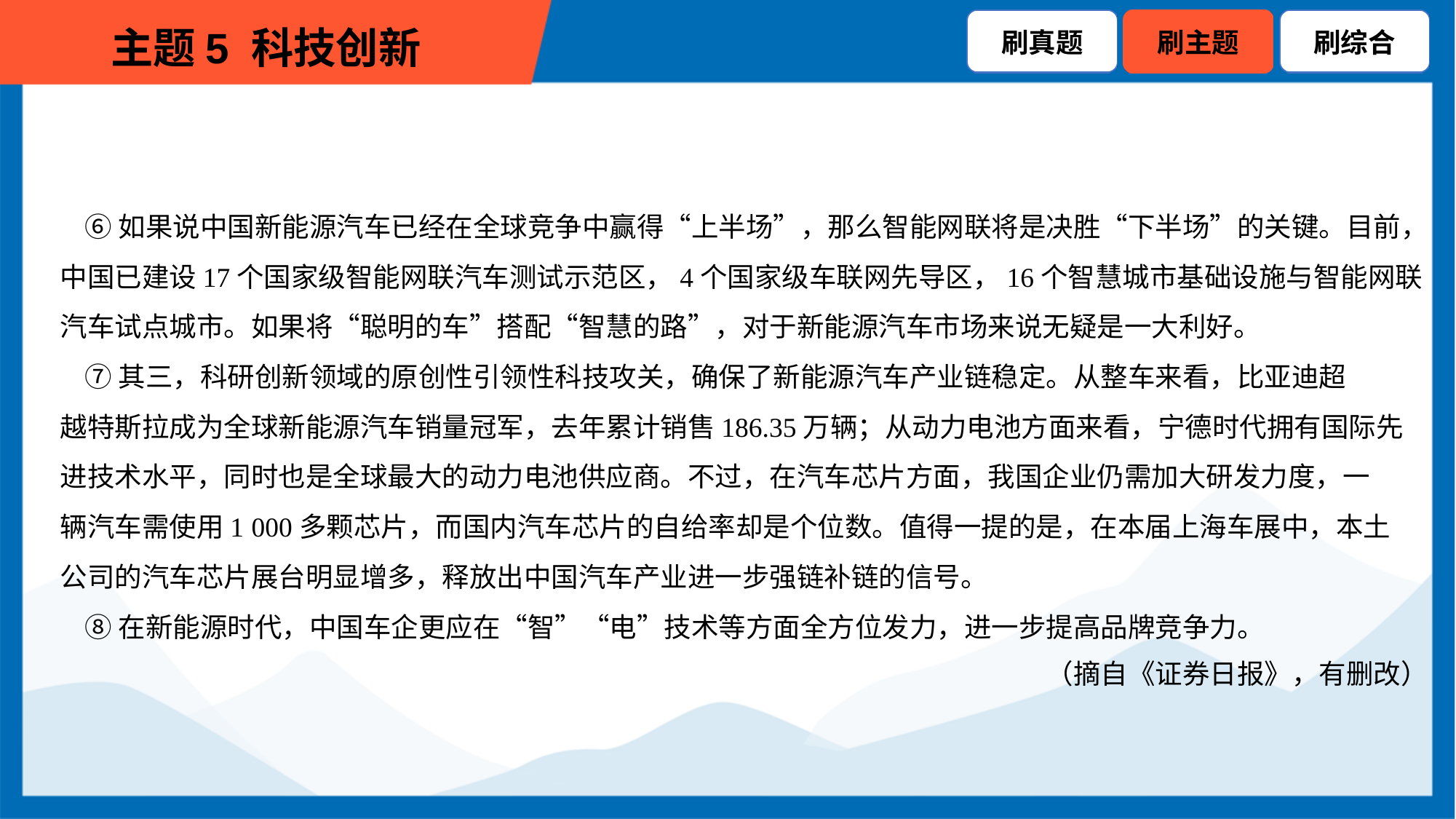

⑥如果说中国新能源汽车已经在全球竞争中赢得“上半场”，那么智能网联将是决胜“下半场”的关键。目前，
中国已建设17个国家级智能网联汽车测试示范区，4个国家级车联网先导区，16个智慧城市基础设施与智能网联
汽车试点城市。如果将“聪明的车”搭配“智慧的路”，对于新能源汽车市场来说无疑是一大利好。
    ⑦其三，科研创新领域的原创性引领性科技攻关，确保了新能源汽车产业链稳定。从整车来看，比亚迪超
越特斯拉成为全球新能源汽车销量冠军，去年累计销售186.35万辆；从动力电池方面来看，宁德时代拥有国际先
进技术水平，同时也是全球最大的动力电池供应商。不过，在汽车芯片方面，我国企业仍需加大研发力度，一
辆汽车需使用1 000多颗芯片，而国内汽车芯片的自给率却是个位数。值得一提的是，在本届上海车展中，本土
公司的汽车芯片展台明显增多，释放出中国汽车产业进一步强链补链的信号。
    ⑧在新能源时代，中国车企更应在“智”“电”技术等方面全方位发力，进一步提高品牌竞争力。
（摘自《证券日报》，有删改）